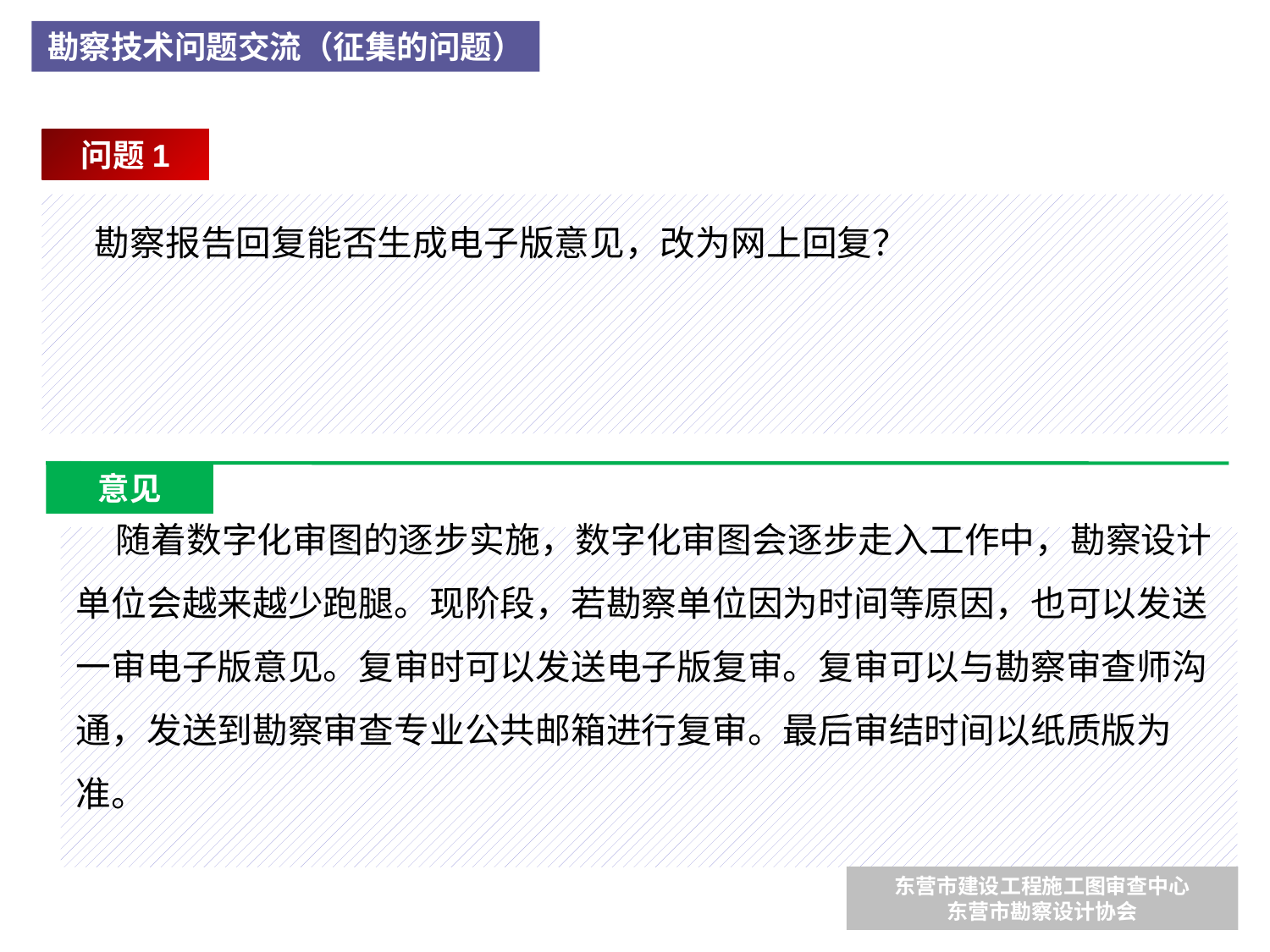

勘察技术问题交流（征集的问题）
问题1
    勘察报告回复能否生成电子版意见，改为网上回复？

意见
    随着数字化审图的逐步实施，数字化审图会逐步走入工作中，勘察设计单位会越来越少跑腿。现阶段，若勘察单位因为时间等原因，也可以发送一审电子版意见。复审时可以发送电子版复审。复审可以与勘察审查师沟通，发送到勘察审查专业公共邮箱进行复审。最后审结时间以纸质版为准。

东营市建设工程施工图审查中心
东营市勘察设计协会